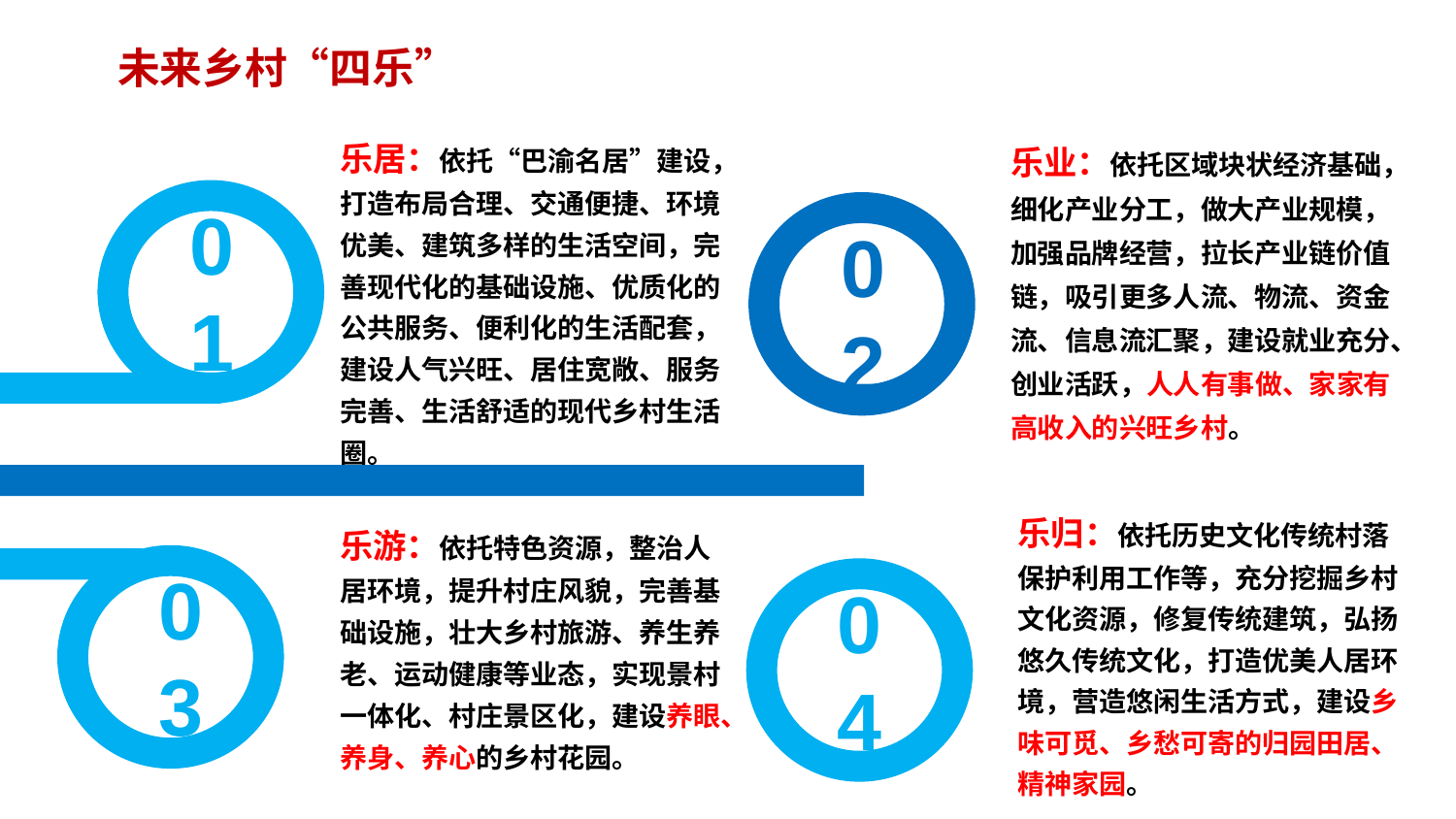

未来乡村“四乐”
乐居：依托“巴渝名居”建设，打造布局合理、交通便捷、环境优美、建筑多样的生活空间，完善现代化的基础设施、优质化的公共服务、便利化的生活配套，建设人气兴旺、居住宽敞、服务完善、生活舒适的现代乡村生活圈。
乐业：依托区域块状经济基础，细化产业分工，做大产业规模，加强品牌经营，拉长产业链价值链，吸引更多人流、物流、资金流、信息流汇聚，建设就业充分、创业活跃，人人有事做、家家有高收入的兴旺乡村。

01
02

乐归：依托历史文化传统村落保护利用工作等，充分挖掘乡村文化资源，修复传统建筑，弘扬悠久传统文化，打造优美人居环境，营造悠闲生活方式，建设乡味可觅、乡愁可寄的归园田居、精神家园。
乐游：依托特色资源，整治人居环境，提升村庄风貌，完善基础设施，壮大乡村旅游、养生养老、运动健康等业态，实现景村一体化、村庄景区化，建设养眼、养身、养心的乡村花园。

03
04